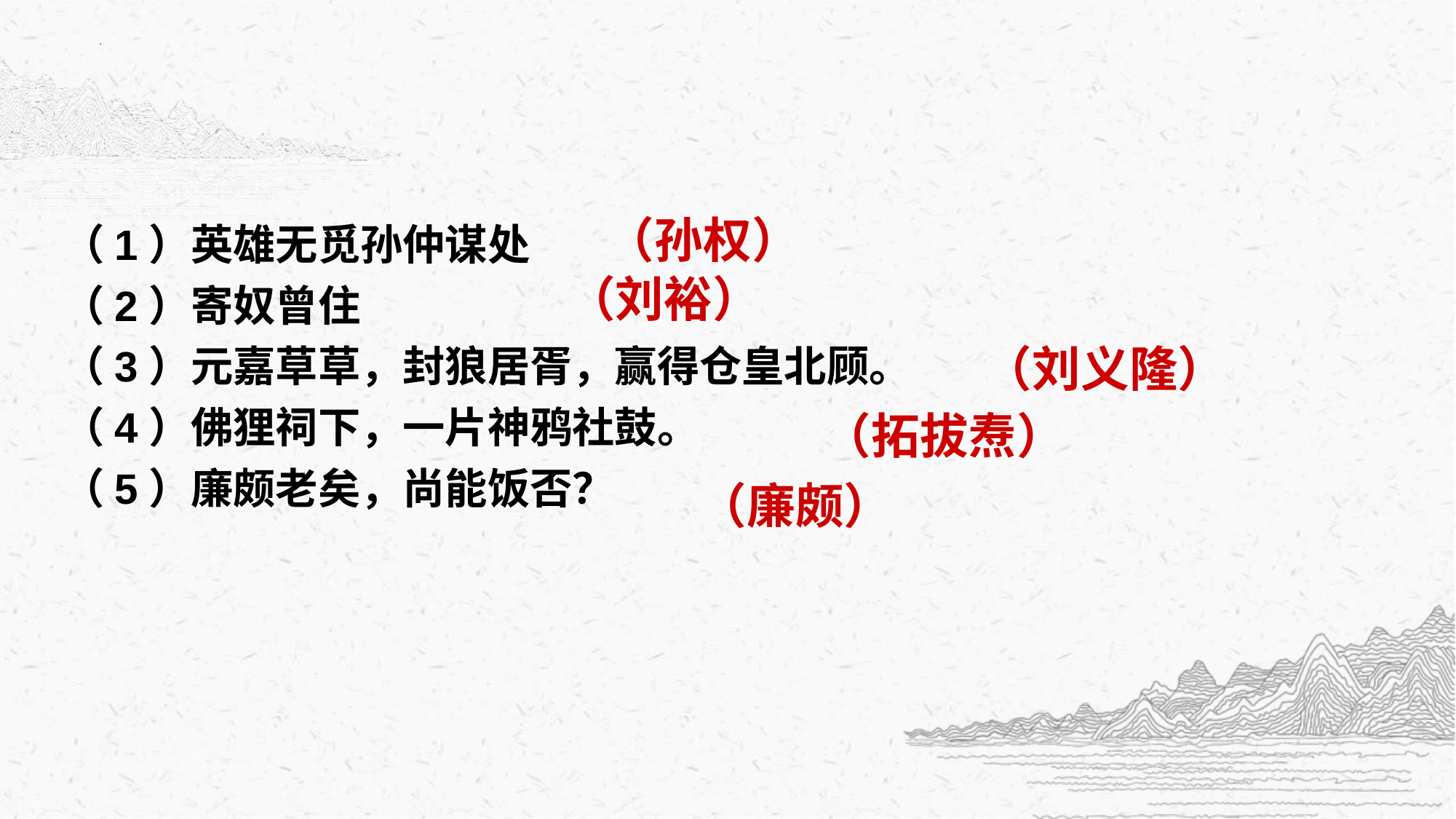

（孙权）
（1）英雄无觅孙仲谋处
（2）寄奴曾住
（3）元嘉草草，封狼居胥，赢得仓皇北顾。
（4）佛狸祠下，一片神鸦社鼓。
（5）廉颇老矣，尚能饭否？

（刘裕）
（刘义隆）
（拓拔焘）
（廉颇）